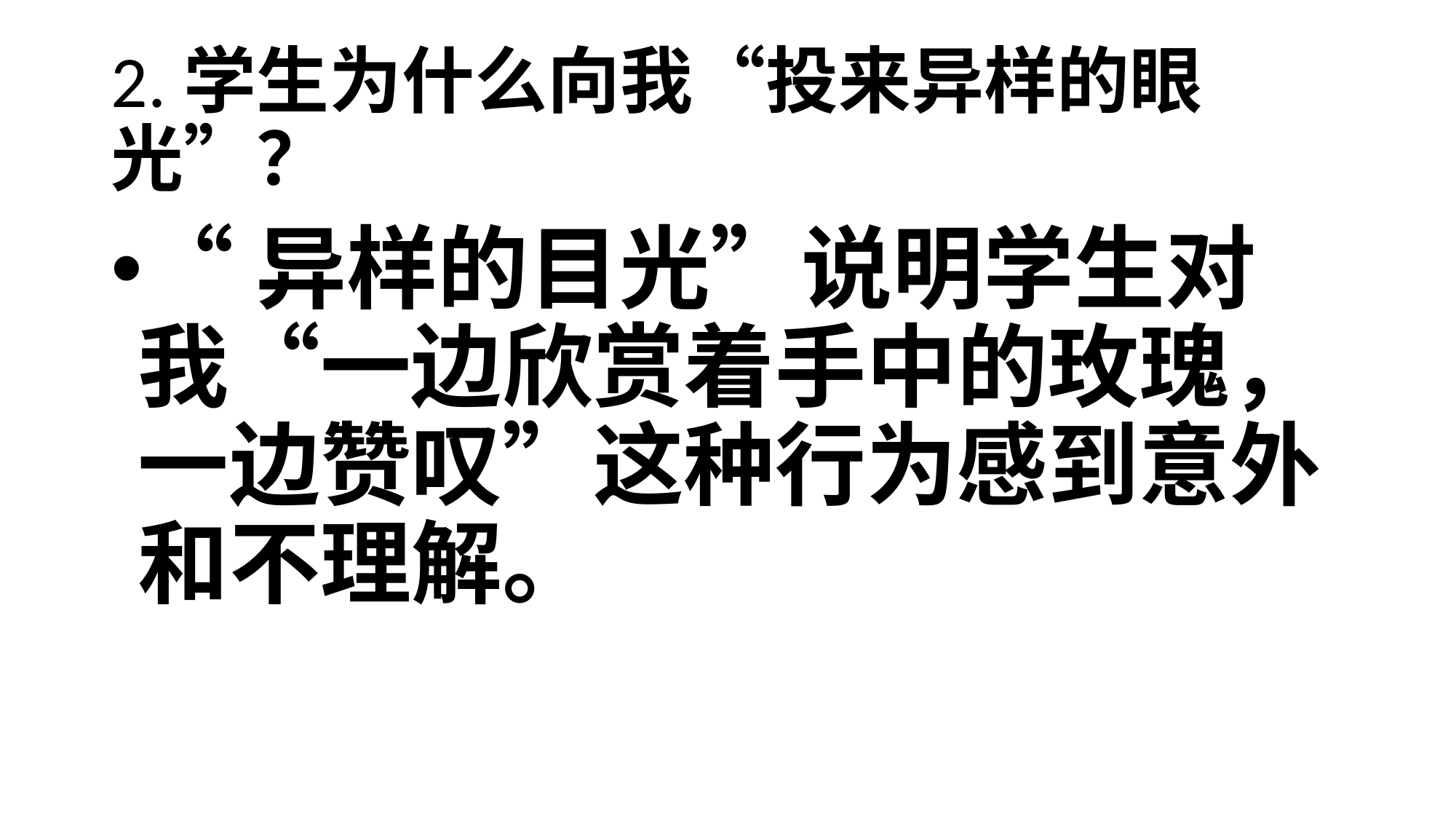

# 2.学生为什么向我“投来异样的眼光”？
“异样的目光”说明学生对我“一边欣赏着手中的玫瑰，一边赞叹”这种行为感到意外和不理解。